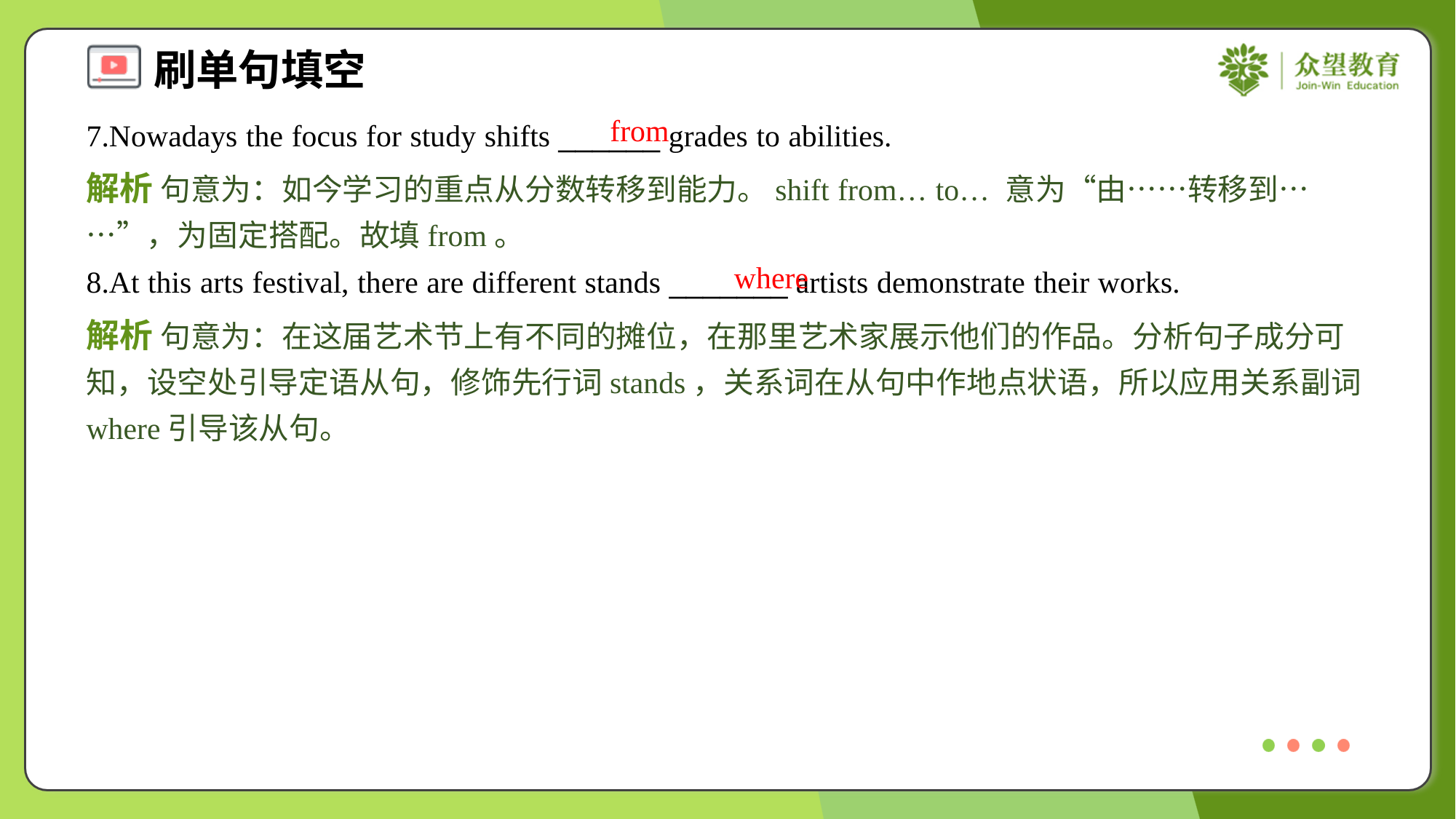

from
7.Nowadays the focus for study shifts ______ grades to abilities.
解析 句意为：如今学习的重点从分数转移到能力。shift from… to… 意为“由……转移到……”，为固定搭配。故填from。
where
8.At this arts festival, there are different stands _______ artists demonstrate their works.
解析 句意为：在这届艺术节上有不同的摊位，在那里艺术家展示他们的作品。分析句子成分可知，设空处引导定语从句，修饰先行词stands，关系词在从句中作地点状语，所以应用关系副词where引导该从句。